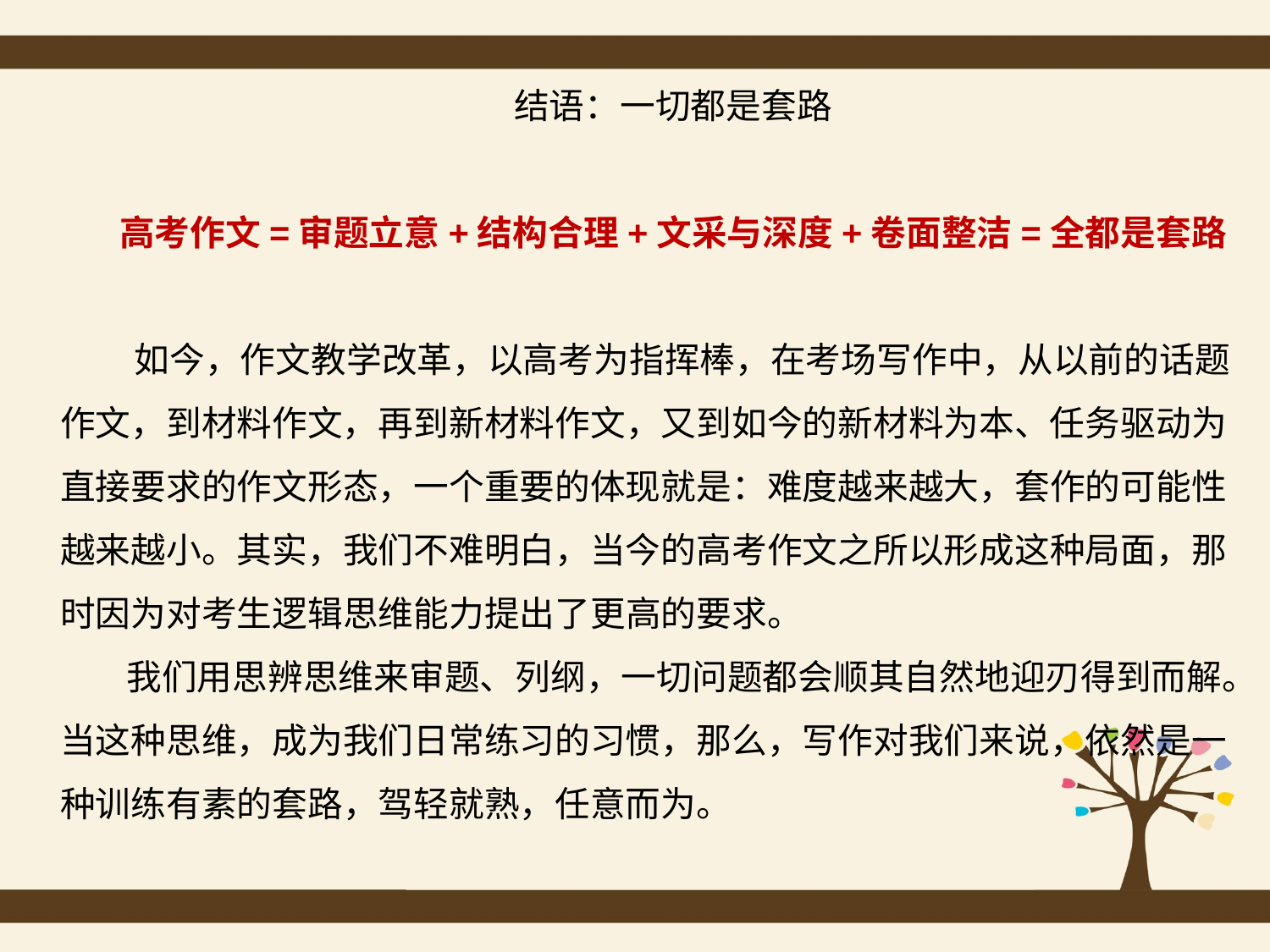

结语：一切都是套路

高考作文=审题立意+结构合理+文采与深度+卷面整洁=全都是套路

   如今，作文教学改革，以高考为指挥棒，在考场写作中，从以前的话题作文，到材料作文，再到新材料作文，又到如今的新材料为本、任务驱动为直接要求的作文形态，一个重要的体现就是：难度越来越大，套作的可能性越来越小。其实，我们不难明白，当今的高考作文之所以形成这种局面，那时因为对考生逻辑思维能力提出了更高的要求。
  我们用思辨思维来审题、列纲，一切问题都会顺其自然地迎刃得到而解。当这种思维，成为我们日常练习的习惯，那么，写作对我们来说，依然是一种训练有素的套路，驾轻就熟，任意而为。